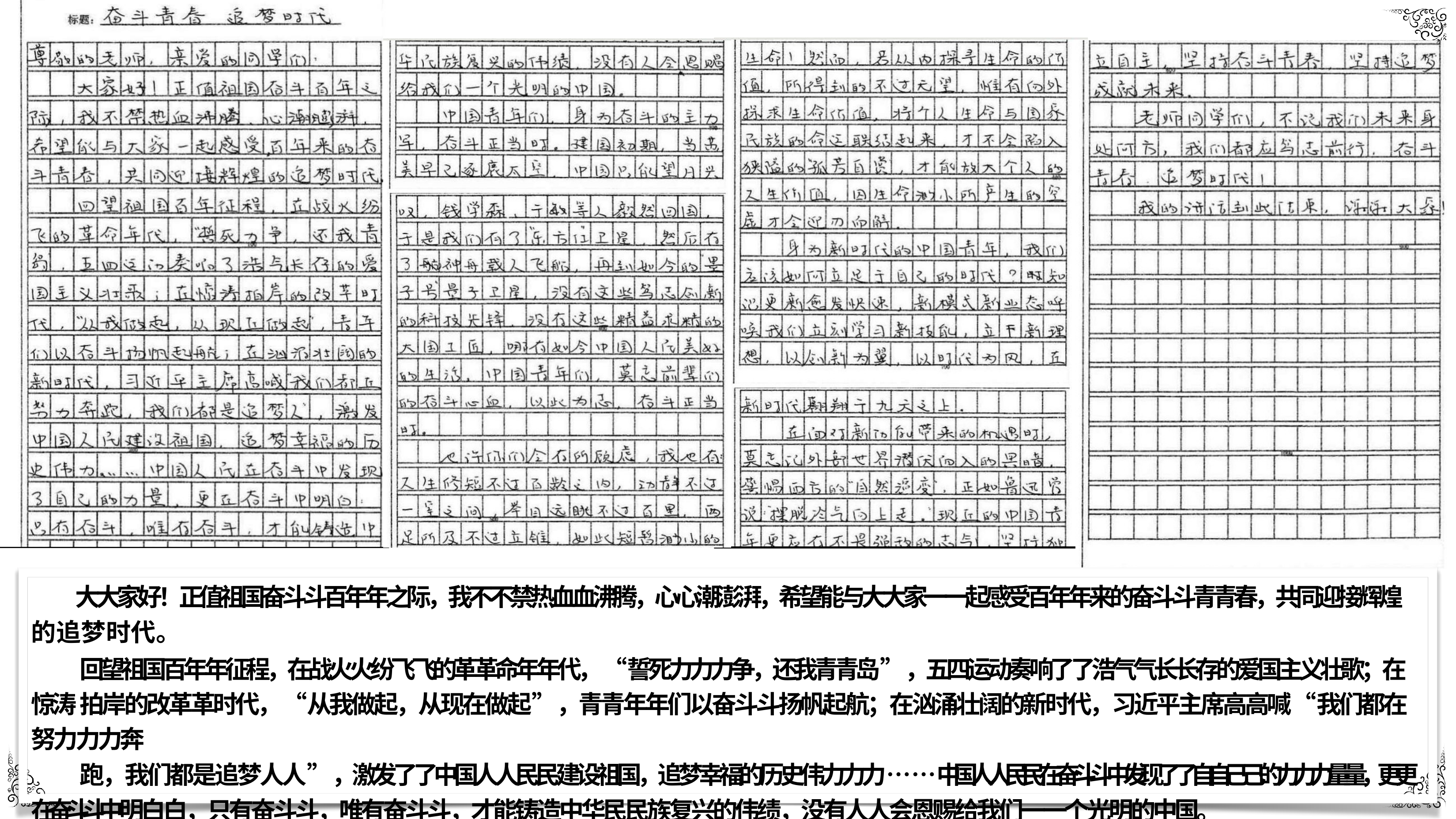

⼤大家好！正值祖国奋⽃斗百年年之际，我不不禁热⾎血沸腾，⼼心潮澎湃，希望能与⼤大家⼀一起感受百年年来的奋⽃斗⻘青春，共同迎接辉煌  的追梦时代。
回望祖国百年年征程，在战⽕火纷⻜飞的⾰革命年年代，“誓死⼒力力争，还我⻘青岛”，五四运动奏响了了浩⽓气⻓长存的爱国主义壮歌；在惊涛  拍岸的改⾰革时代，“从我做起，从现在做起”，⻘青年年们以奋⽃斗扬帆起航；在汹涌壮阔的新时代，习近平主席⾼高喊“我们都在努⼒力力奔
跑，我们都是追梦⼈人”，激发了了中国⼈人⺠民建设祖国，追梦幸福的历史伟⼒力力……中国⼈人⺠民在奋⽃斗中发现了了⾃自⼰己的⼒力力量量，更更在奋⽃斗中  明⽩白，只有奋⽃斗，唯有奋⽃斗，才能铸造中华⺠民族复兴的伟绩，没有⼈人会恩赐给我们⼀一个光明的中国。